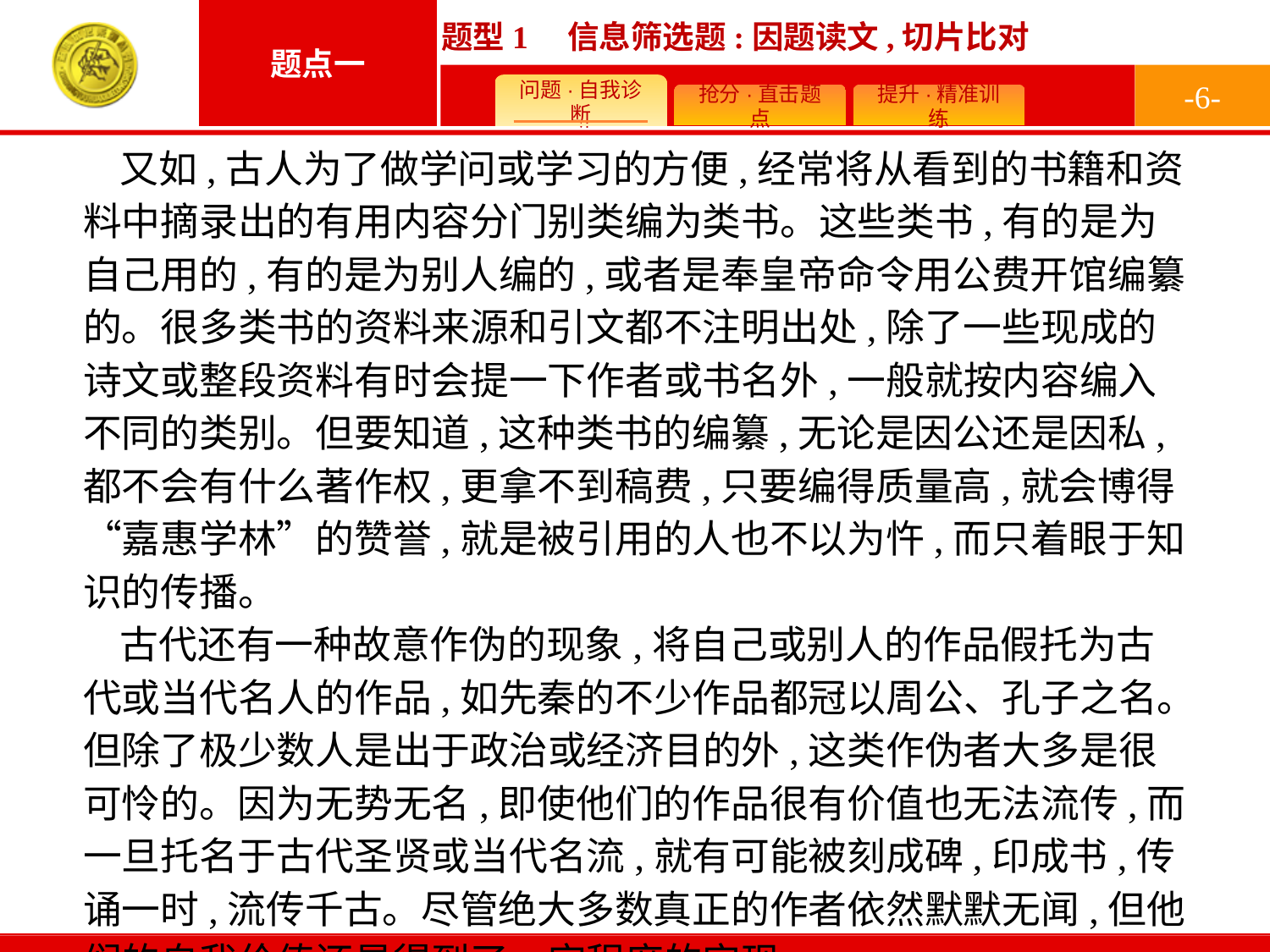

-6-
又如,古人为了做学问或学习的方便,经常将从看到的书籍和资料中摘录出的有用内容分门别类编为类书。这些类书,有的是为自己用的,有的是为别人编的,或者是奉皇帝命令用公费开馆编纂的。很多类书的资料来源和引文都不注明出处,除了一些现成的诗文或整段资料有时会提一下作者或书名外,一般就按内容编入不同的类别。但要知道,这种类书的编纂,无论是因公还是因私,都不会有什么著作权,更拿不到稿费,只要编得质量高,就会博得“嘉惠学林”的赞誉,就是被引用的人也不以为忤,而只着眼于知识的传播。
古代还有一种故意作伪的现象,将自己或别人的作品假托为古代或当代名人的作品,如先秦的不少作品都冠以周公、孔子之名。但除了极少数人是出于政治或经济目的外,这类作伪者大多是很可怜的。因为无势无名,即使他们的作品很有价值也无法流传,而一旦托名于古代圣贤或当代名流,就有可能被刻成碑,印成书,传诵一时,流传千古。尽管绝大多数真正的作者依然默默无闻,但他们的自我价值还是得到了一定程度的实现。